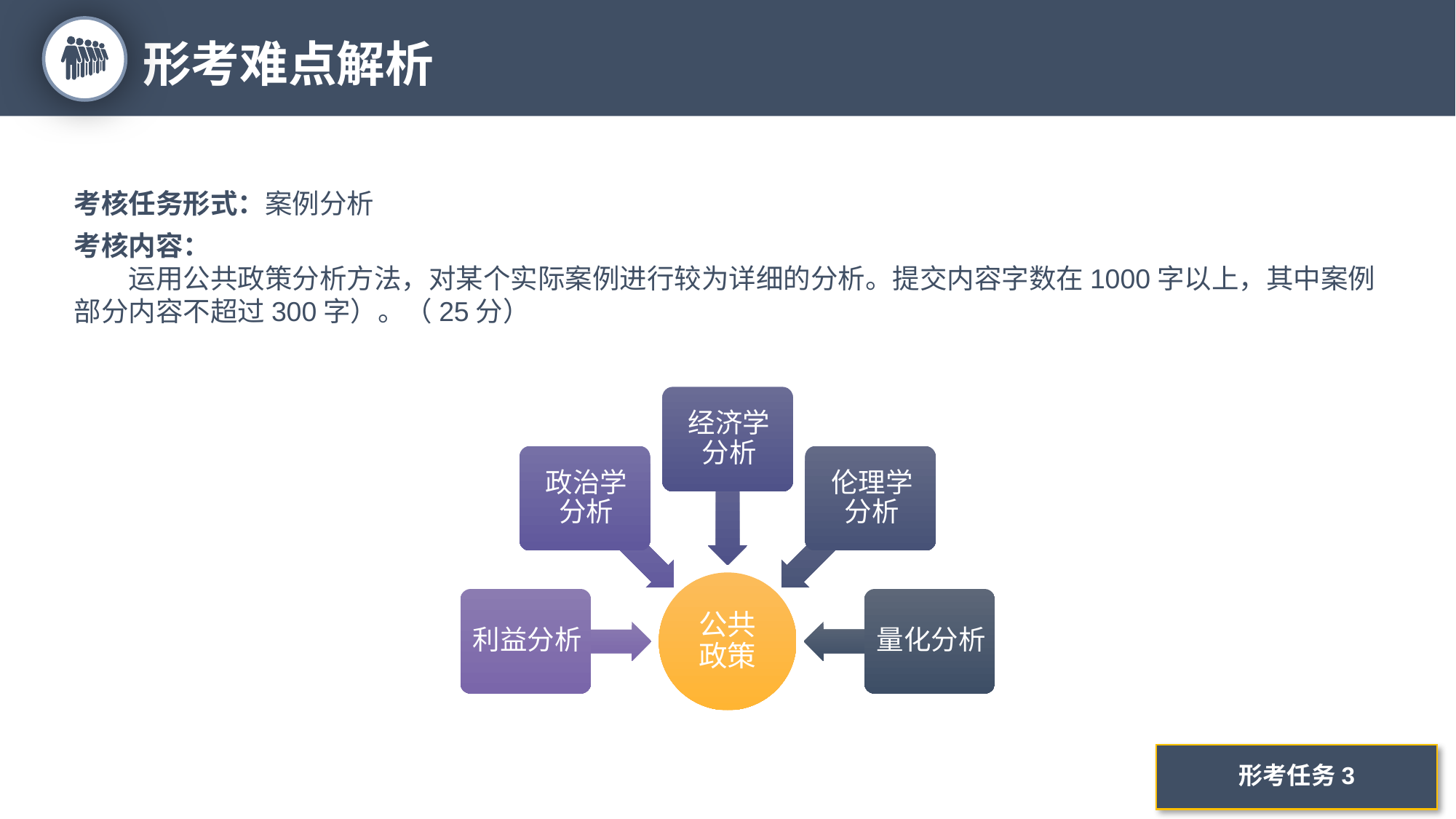

形考难点解析

11
考核任务形式：案例分析
考核内容：
　　运用公共政策分析方法，对某个实际案例进行较为详细的分析。提交内容字数在1000字以上，其中案例部分内容不超过300字）。（25分）
公共
政策
利益分析
政治学
分析
经济学
分析
伦理学
分析
量化分析
形考任务3